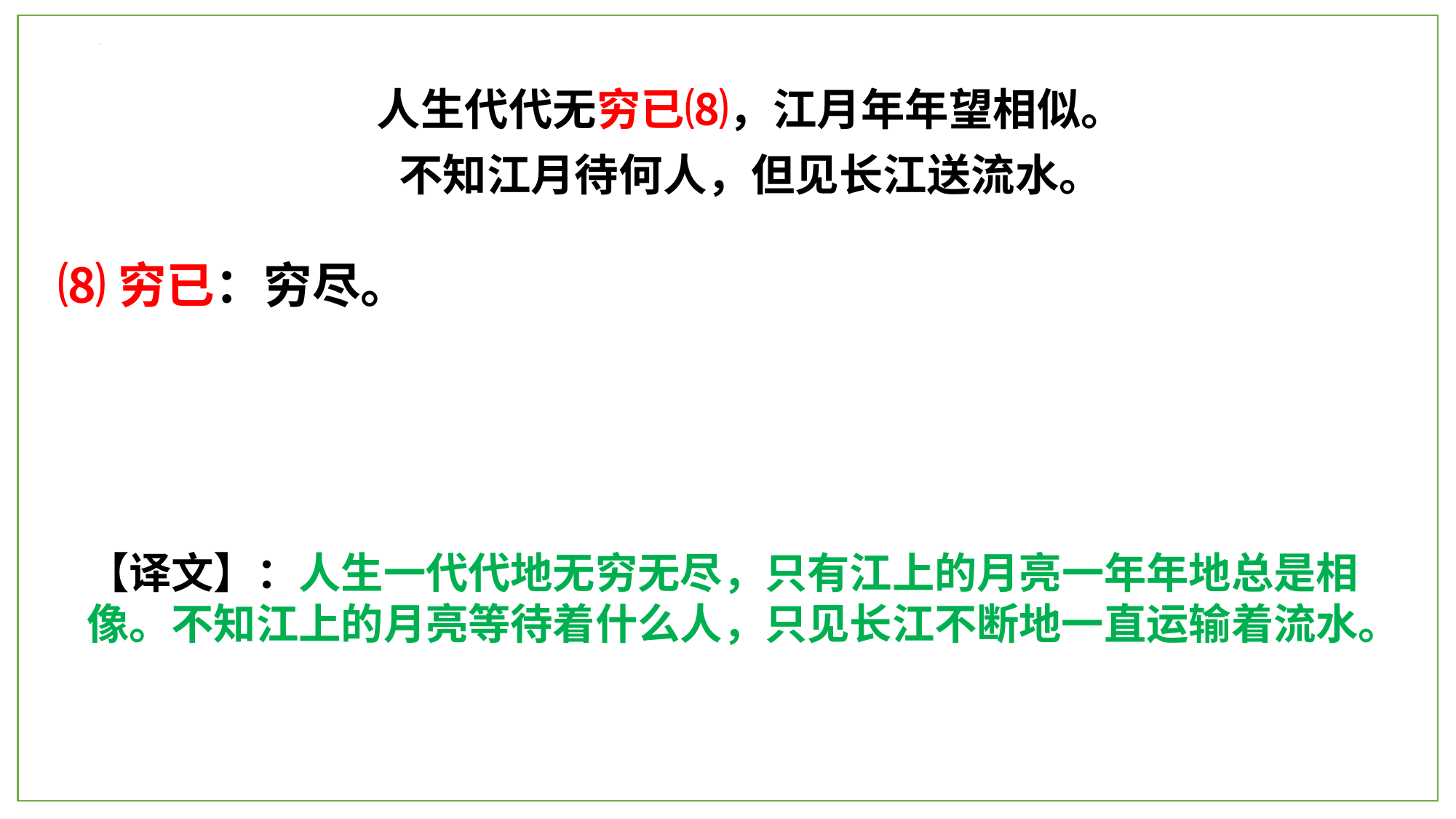

人生代代无穷已⑻，江月年年望相似。
不知江月待何人，但见长江送流水。
⑻穷已：穷尽。
【译文】：人生一代代地无穷无尽，只有江上的月亮一年年地总是相像。不知江上的月亮等待着什么人，只见长江不断地一直运输着流水。